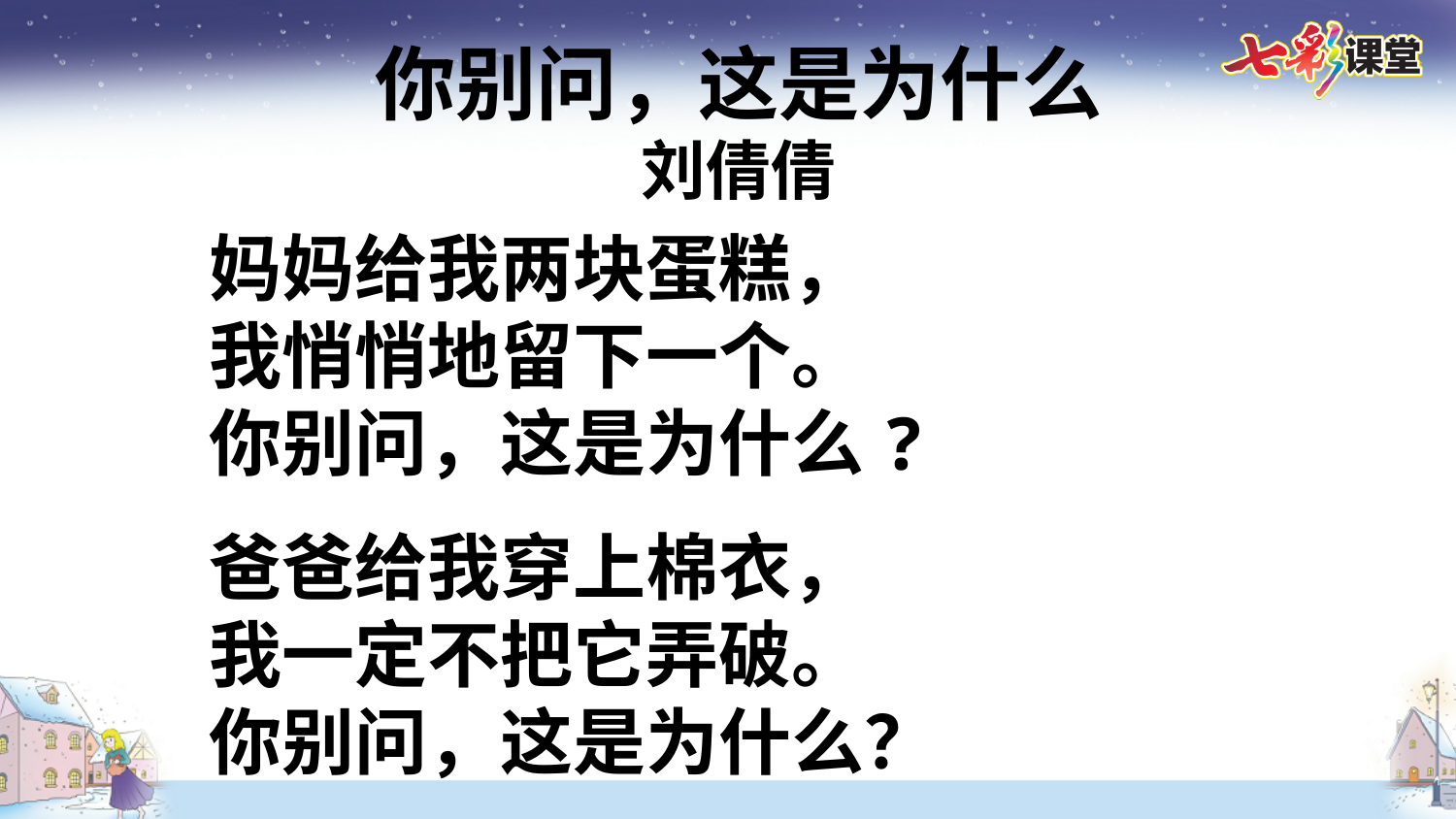

你别问，这是为什么
刘倩倩
妈妈给我两块蛋糕，
我悄悄地留下一个。
你别问，这是为什么?
爸爸给我穿上棉衣，
我一定不把它弄破。
你别问，这是为什么？